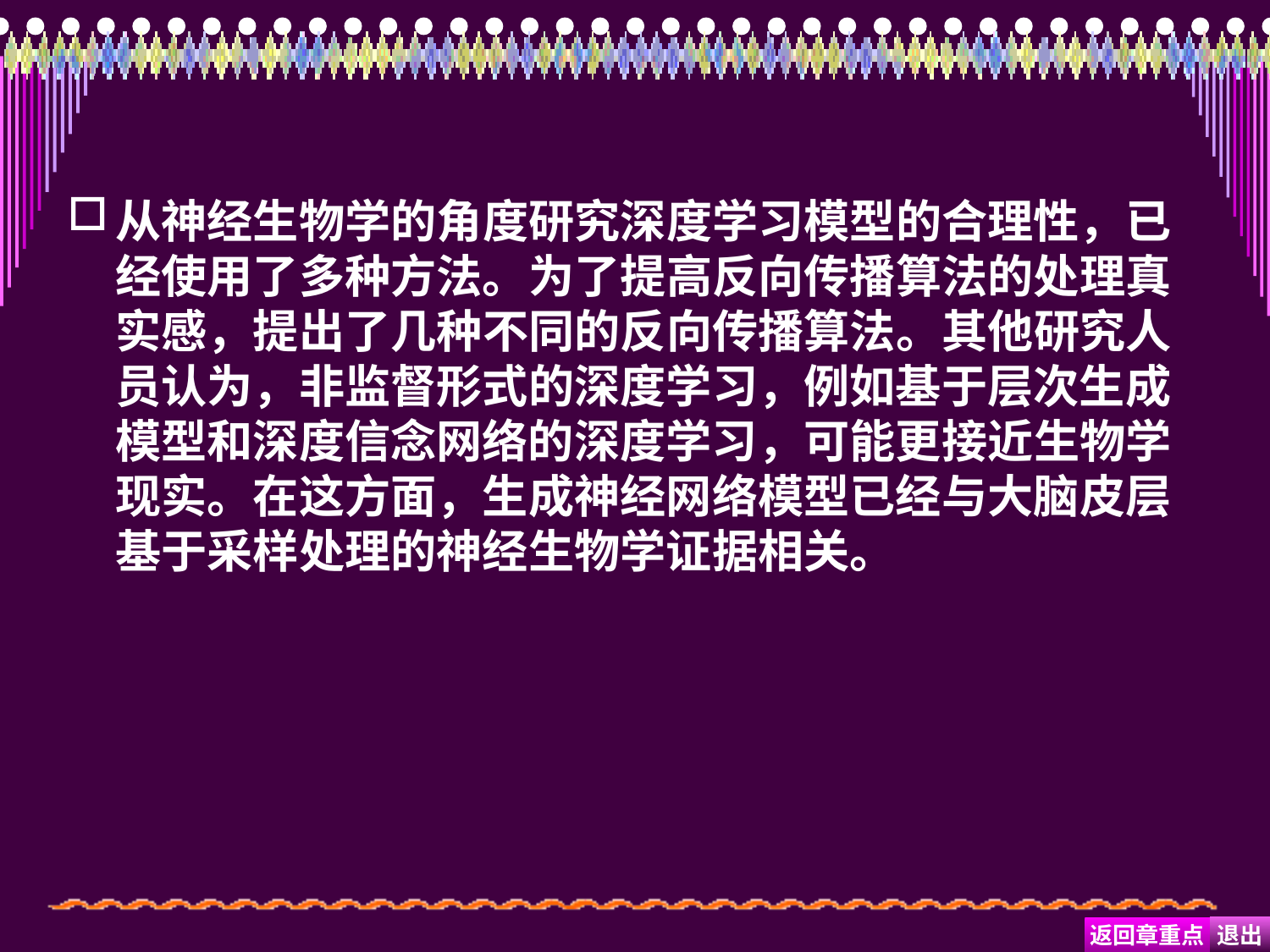

#
从神经生物学的角度研究深度学习模型的合理性，已经使用了多种方法。为了提高反向传播算法的处理真实感，提出了几种不同的反向传播算法。其他研究人员认为，非监督形式的深度学习，例如基于层次生成模型和深度信念网络的深度学习，可能更接近生物学现实。在这方面，生成神经网络模型已经与大脑皮层基于采样处理的神经生物学证据相关。